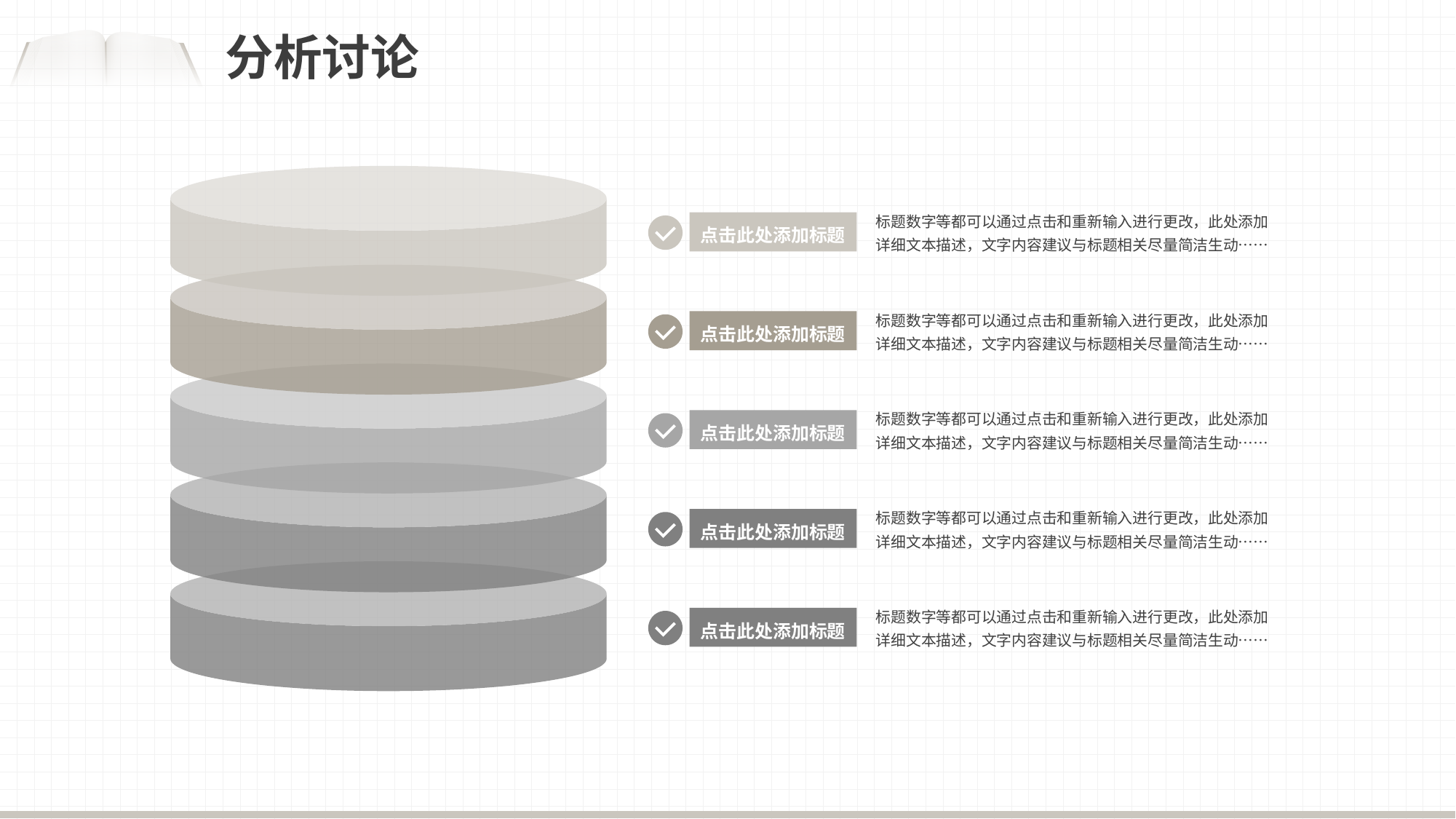

分析讨论

标题数字等都可以通过点击和重新输入进行更改，此处添加详细文本描述，文字内容建议与标题相关尽量简洁生动……
点击此处添加标题

标题数字等都可以通过点击和重新输入进行更改，此处添加详细文本描述，文字内容建议与标题相关尽量简洁生动……
点击此处添加标题

标题数字等都可以通过点击和重新输入进行更改，此处添加详细文本描述，文字内容建议与标题相关尽量简洁生动……
点击此处添加标题

标题数字等都可以通过点击和重新输入进行更改，此处添加详细文本描述，文字内容建议与标题相关尽量简洁生动……
点击此处添加标题

标题数字等都可以通过点击和重新输入进行更改，此处添加详细文本描述，文字内容建议与标题相关尽量简洁生动……
点击此处添加标题